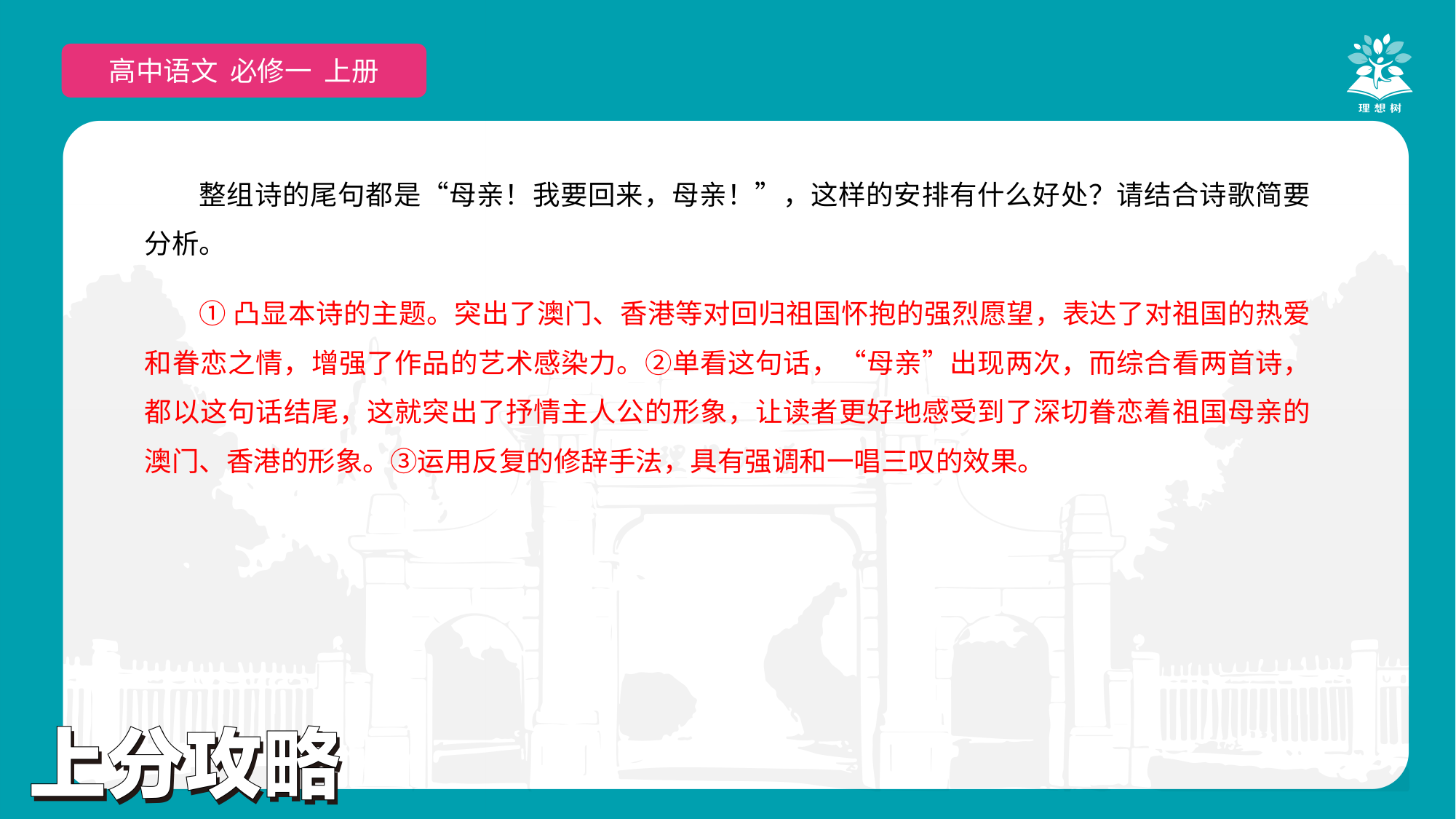

高中语文  必修一  上册
整组诗的尾句都是“母亲！我要回来，母亲！”，这样的安排有什么好处？请结合诗歌简要分析。
①凸显本诗的主题。突出了澳门、香港等对回归祖国怀抱的强烈愿望，表达了对祖国的热爱和眷恋之情，增强了作品的艺术感染力。②单看这句话，“母亲”出现两次，而综合看两首诗，都以这句话结尾，这就突出了抒情主人公的形象，让读者更好地感受到了深切眷恋着祖国母亲的澳门、香港的形象。③运用反复的修辞手法，具有强调和一唱三叹的效果。